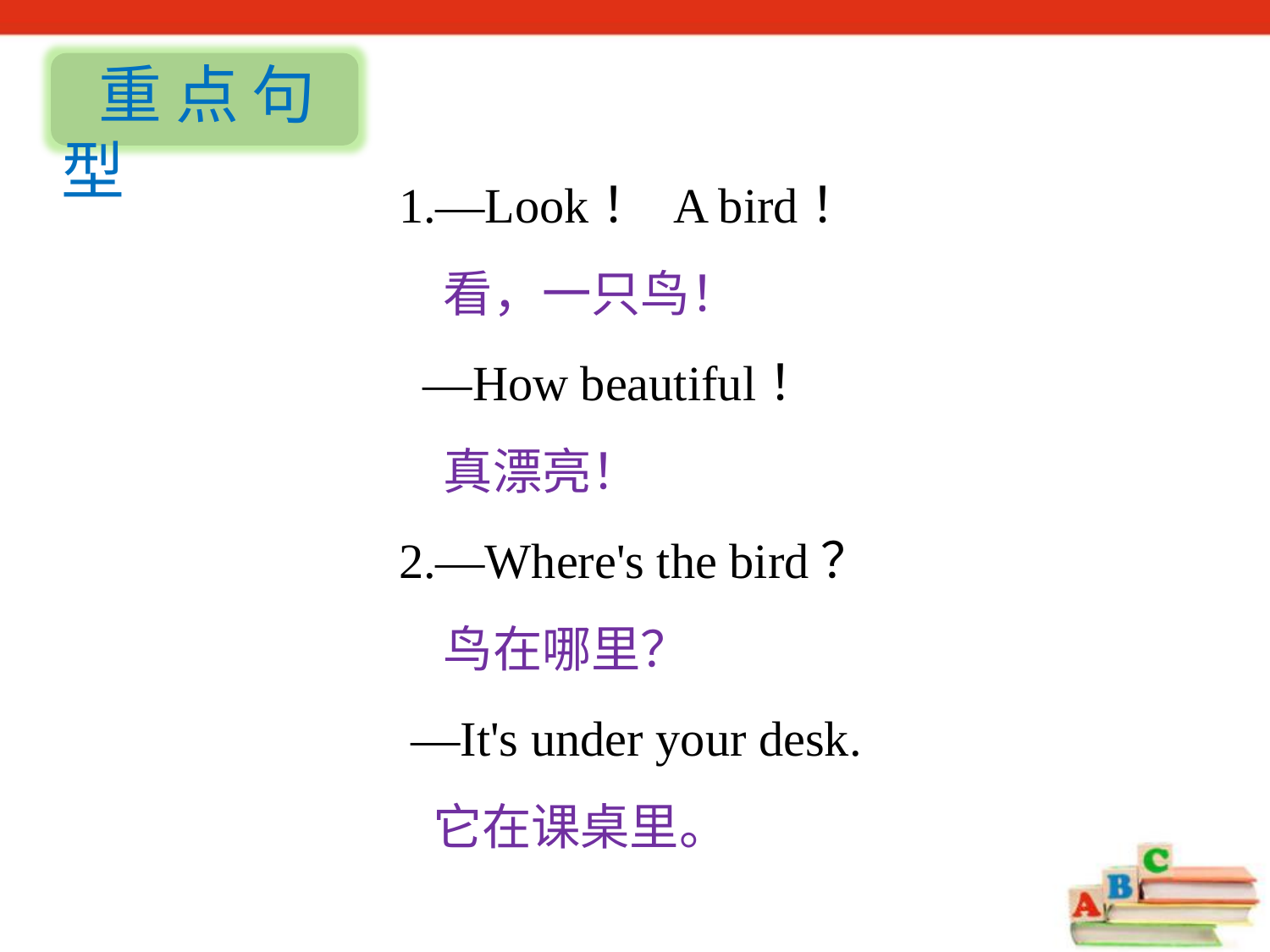

重点句型

1.—Look！ A bird！
   看，一只鸟！
  —How beautiful！
   真漂亮！
2.—Where's the bird？
   鸟在哪里？
 —It's under your desk.
  它在课桌里。